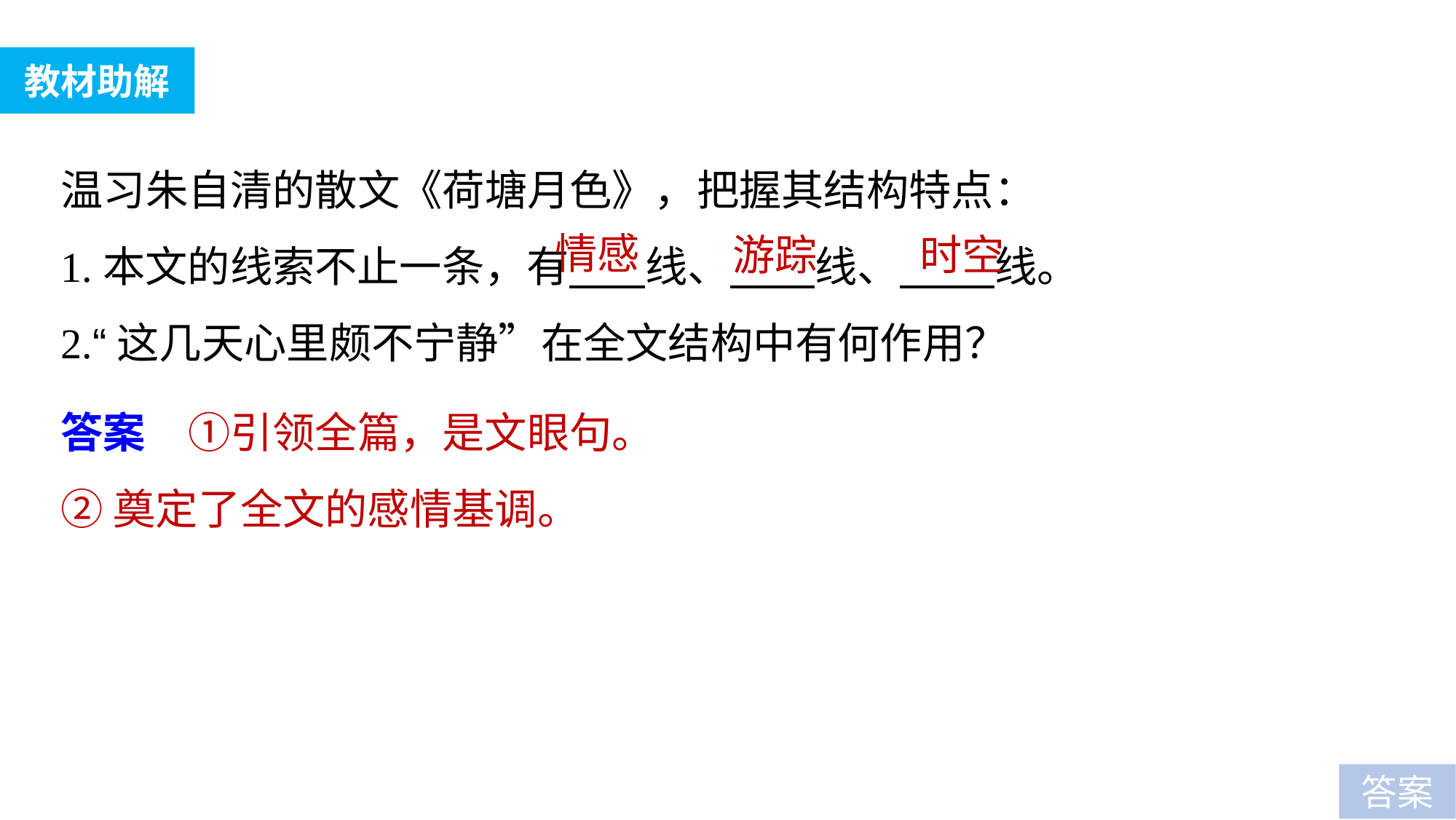

教材助解
温习朱自清的散文《荷塘月色》，把握其结构特点：
1.本文的线索不止一条，有        线、         线、          线。
2.“这几天心里颇不宁静”在全文结构中有何作用？
情感
游踪
时空
答案　①引领全篇，是文眼句。
②奠定了全文的感情基调。
答案